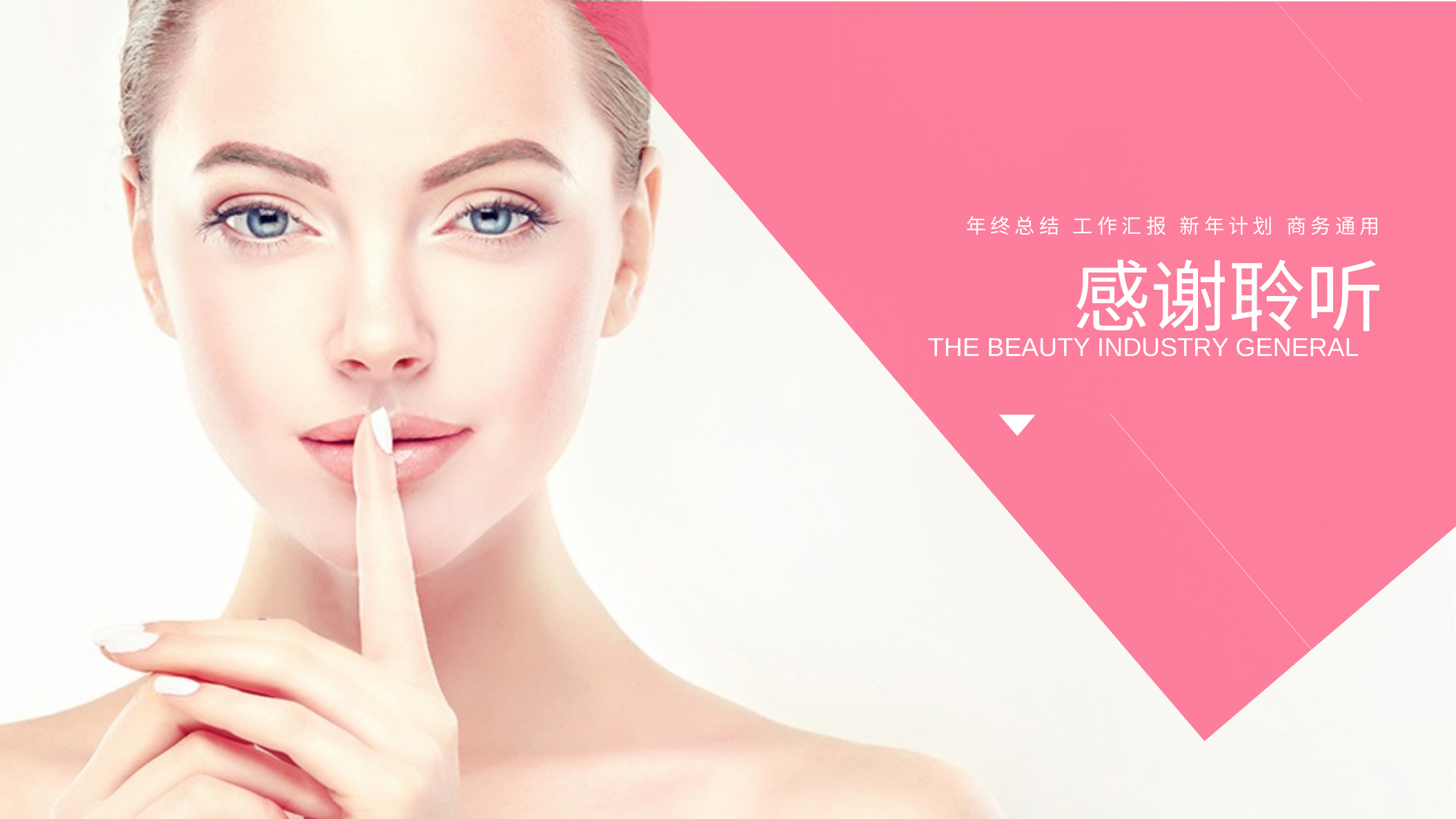

年终总结 工作汇报 新年计划 商务通用
感谢聆听
THE BEAUTY INDUSTRY GENERAL